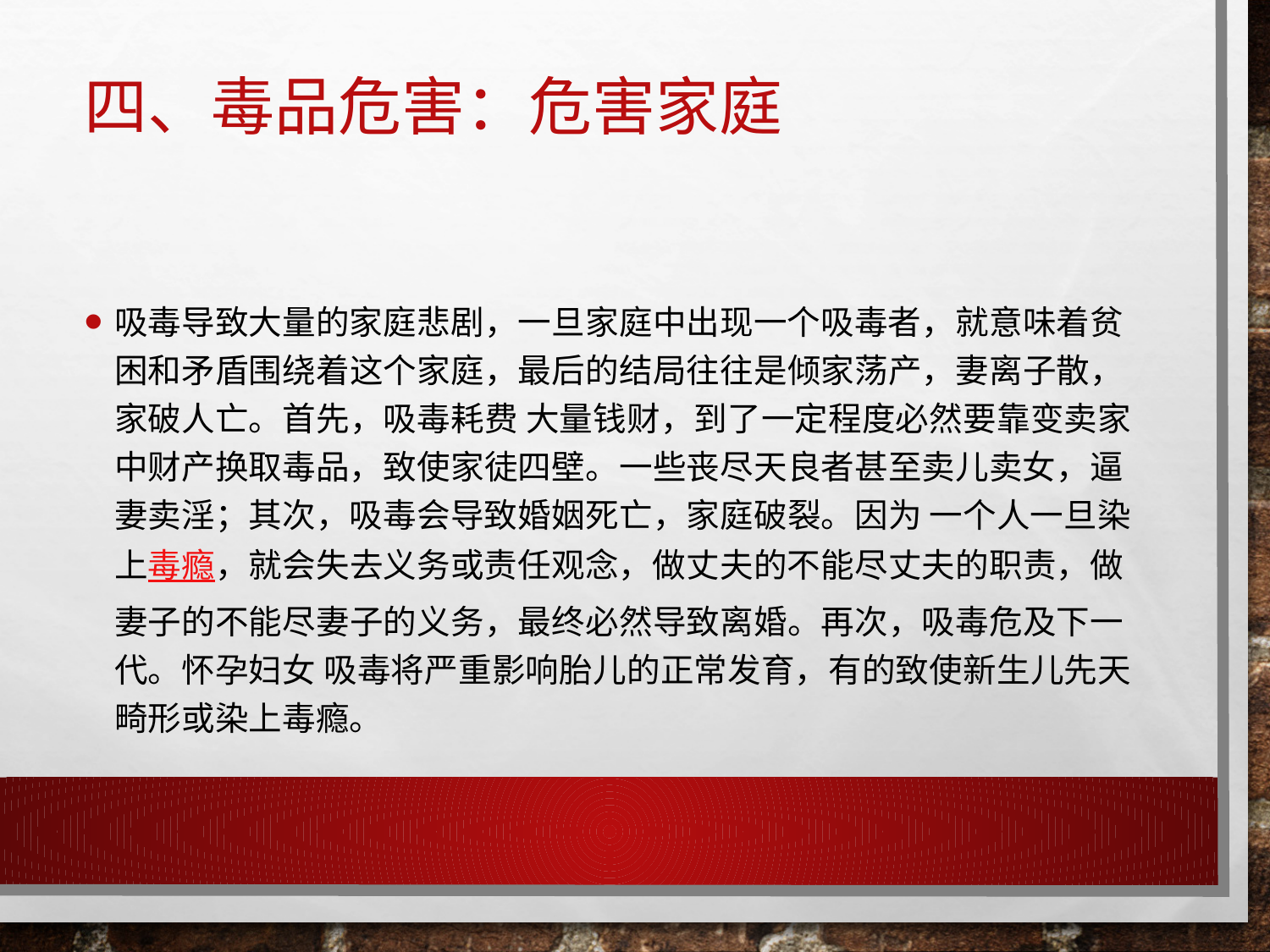

# 四、毒品危害：危害家庭
吸毒导致大量的家庭悲剧，一旦家庭中出现一个吸毒者，就意味着贫困和矛盾围绕着这个家庭，最后的结局往往是倾家荡产，妻离子散，家破人亡。首先，吸毒耗费 大量钱财，到了一定程度必然要靠变卖家中财产换取毒品，致使家徒四壁。一些丧尽天良者甚至卖儿卖女，逼妻卖淫；其次，吸毒会导致婚姻死亡，家庭破裂。因为 一个人一旦染上毒瘾，就会失去义务或责任观念，做丈夫的不能尽丈夫的职责，做妻子的不能尽妻子的义务，最终必然导致离婚。再次，吸毒危及下一代。怀孕妇女 吸毒将严重影响胎儿的正常发育，有的致使新生儿先天畸形或染上毒瘾。